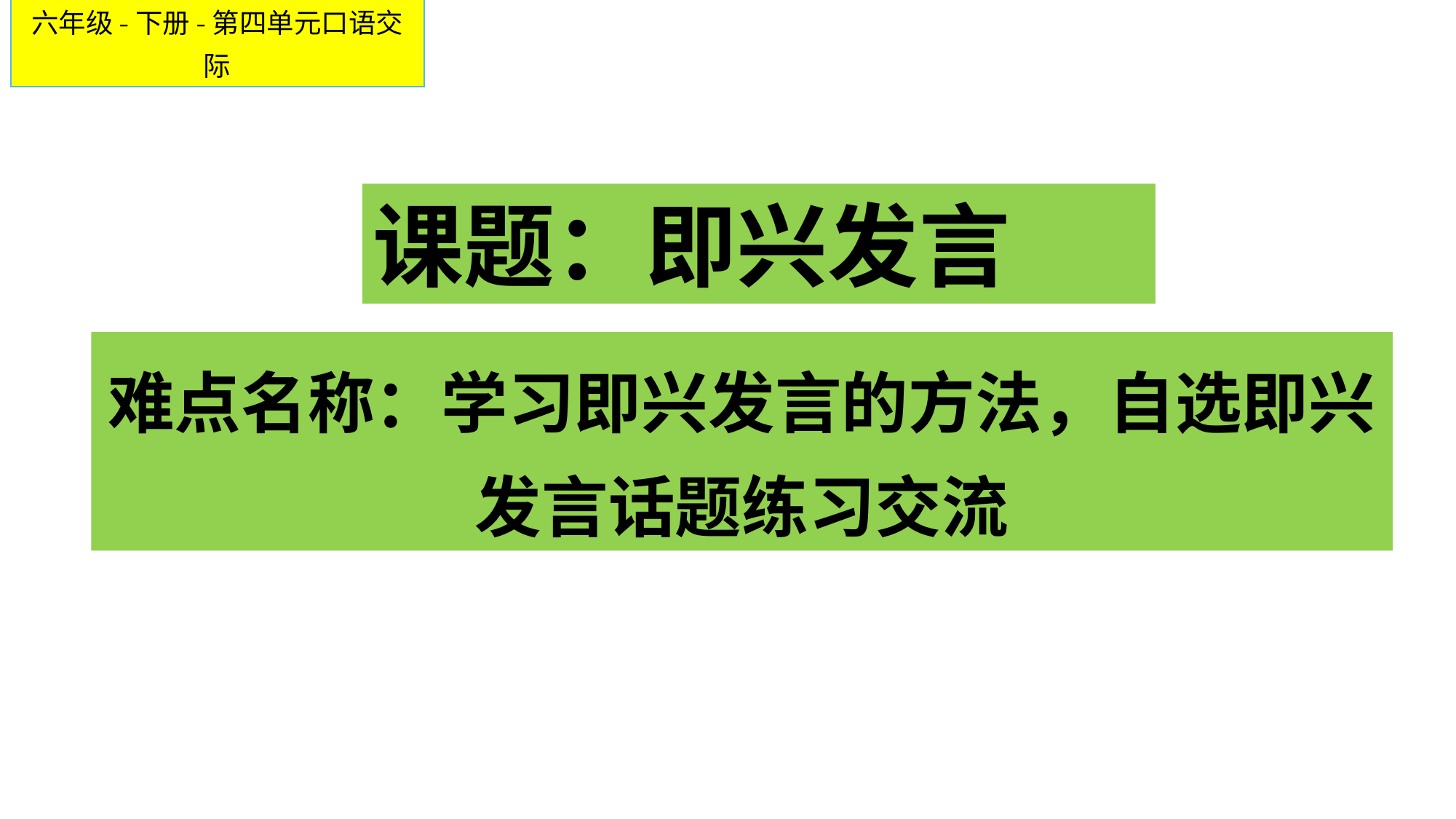

六年级-下册-第四单元口语交际
课题：即兴发言
难点名称：学习即兴发言的方法，自选即兴发言话题练习交流
1